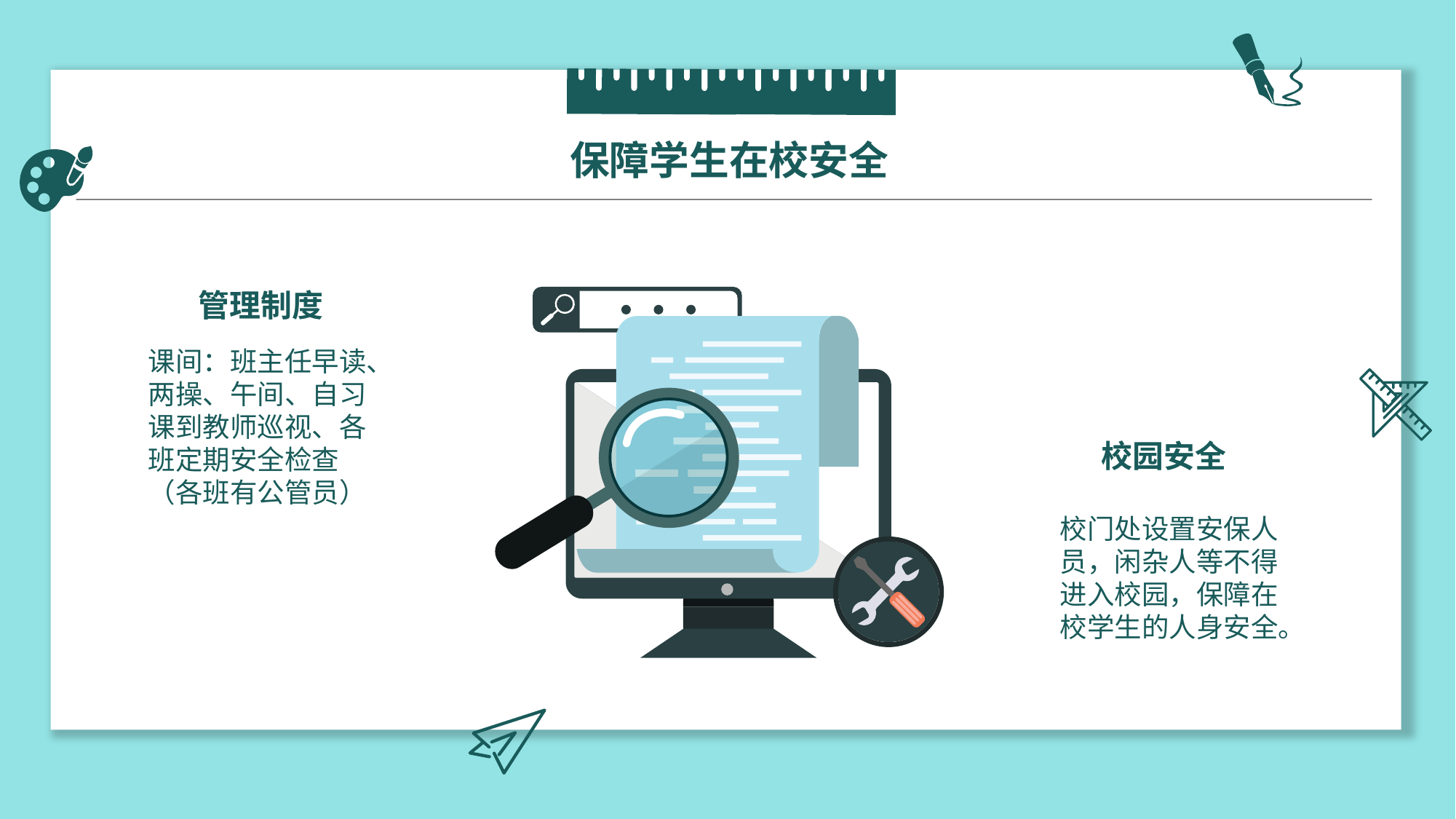

保障学生在校安全
管理制度

课间：班主任早读、两操、午间、自习课到教师巡视、各班定期安全检查（各班有公管员）
校园安全
校门处设置安保人员，闲杂人等不得进入校园，保障在校学生的人身安全。